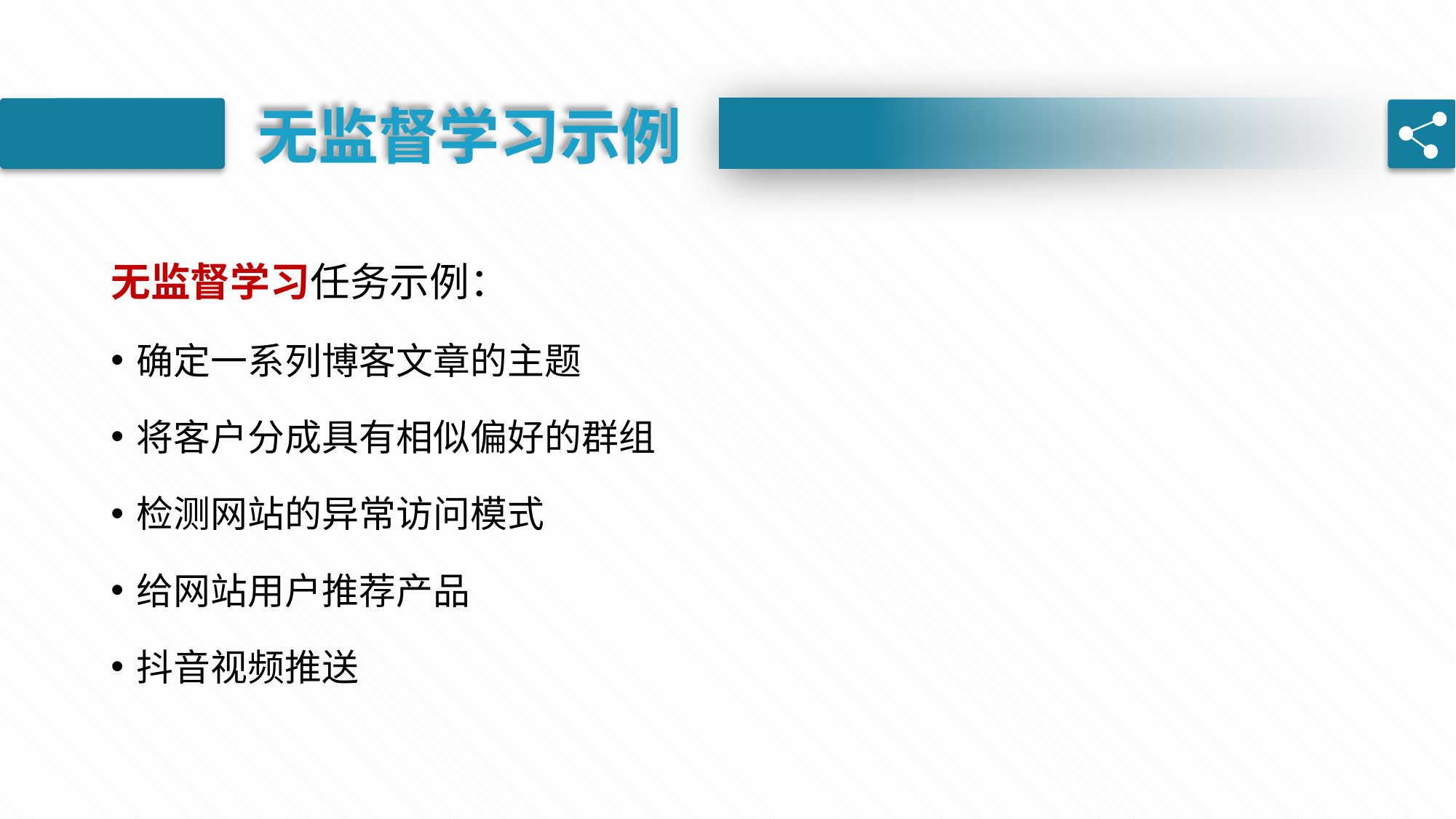

无监督学习示例

无监督学习任务示例：
确定一系列博客文章的主题
将客户分成具有相似偏好的群组
检测网站的异常访问模式
给网站用户推荐产品
抖音视频推送